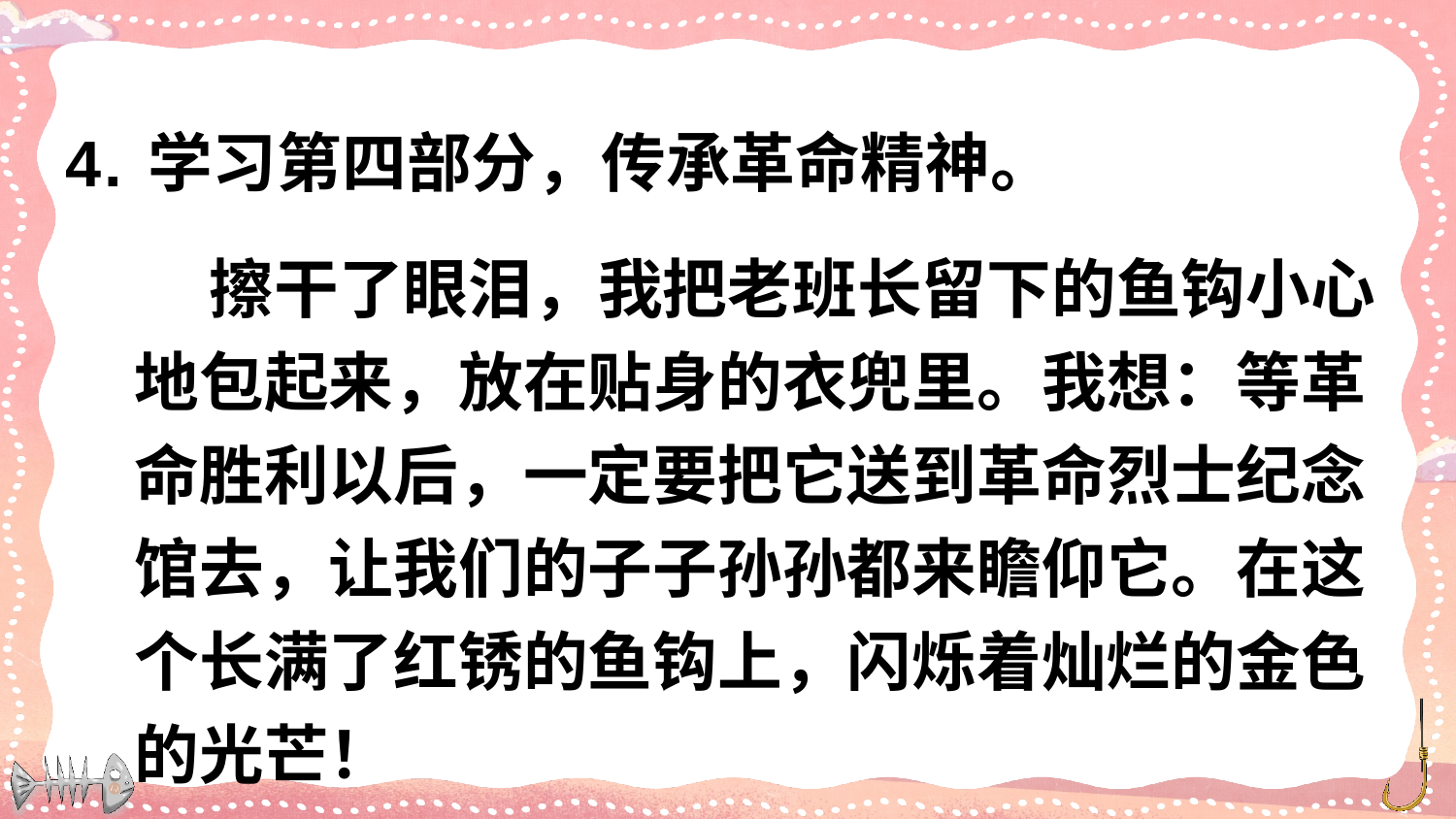

学习第四部分，传承革命精神。
    擦干了眼泪，我把老班长留下的鱼钩小心地包起来，放在贴身的衣兜里。我想：等革命胜利以后，一定要把它送到革命烈士纪念馆去，让我们的子子孙孙都来瞻仰它。在这个长满了红锈的鱼钩上，闪烁着灿烂的金色的光芒！